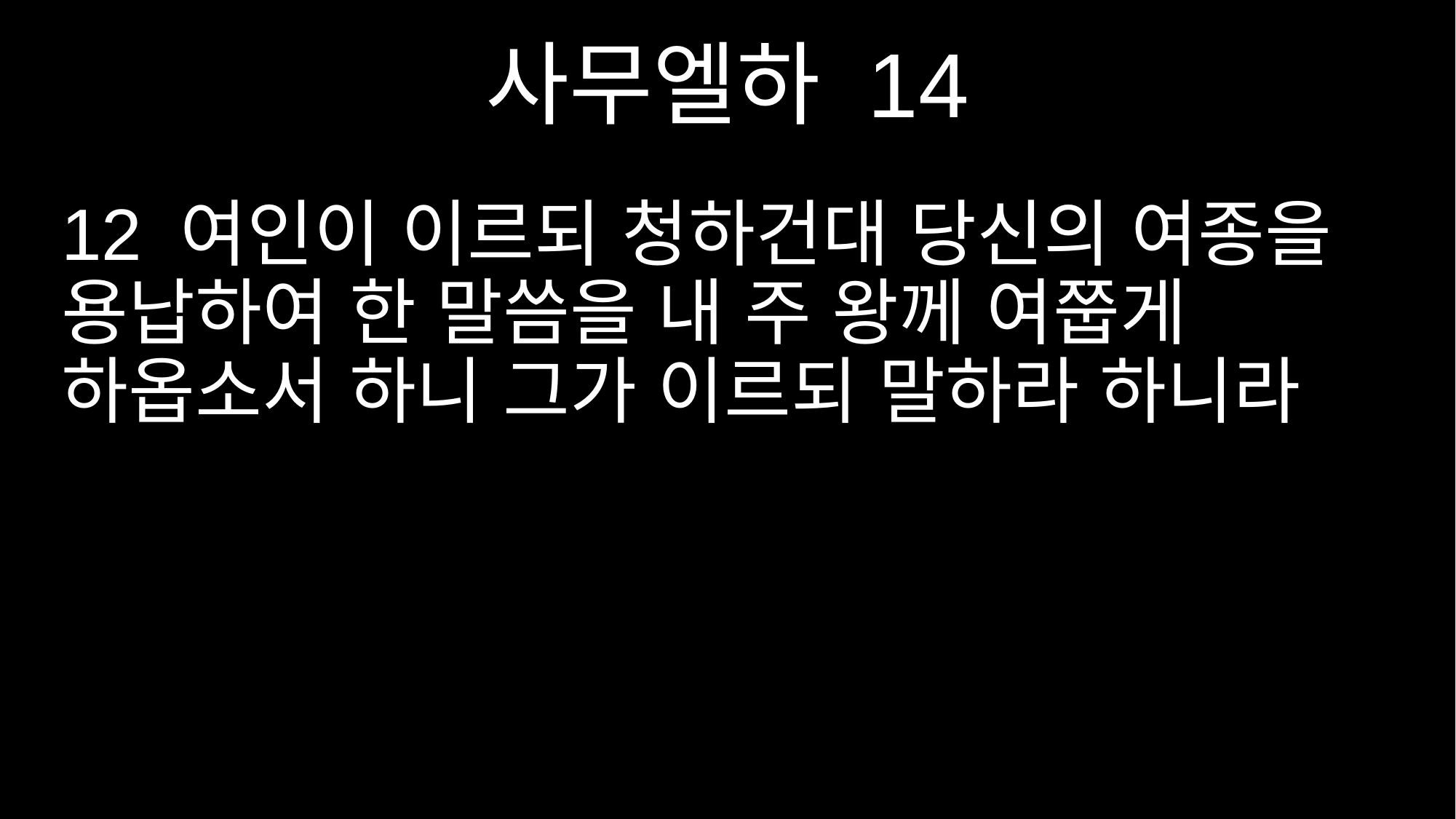

사무엘하 14
12 여인이 이르되 청하건대 당신의 여종을 용납하여 한 말씀을 내 주 왕께 여쭙게 하옵소서 하니 그가 이르되 말하라 하니라